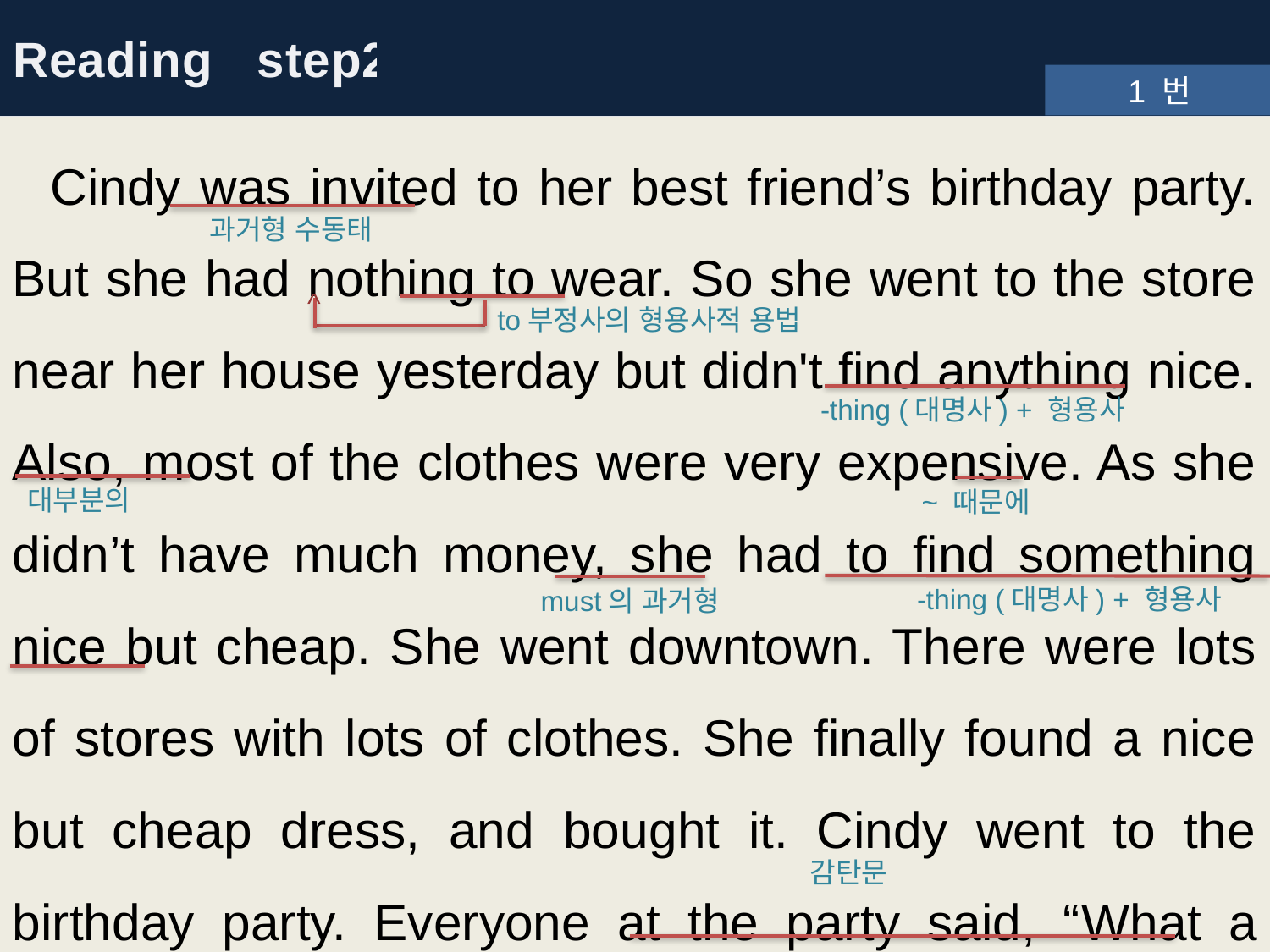

Reading   step2
1 번
  Cindy was invited to her best friend’s birthday party. But she had nothing to wear. So she went to the store near her house yesterday but didn't find anything nice. Also, most of the clothes were very expensive. As she didn’t have much money, she had to find something nice but cheap. She went downtown. There were lots of stores with lots of clothes. She finally found a nice but cheap dress, and bought it. Cindy went to the birthday party. Everyone at the party said, “What a cute girl Cindy is!”
과거형 수동태
^
to부정사의 형용사적 용법
-thing (대명사) + 형용사
대부분의
~ 때문에
-thing (대명사) + 형용사
must의 과거형
감탄문